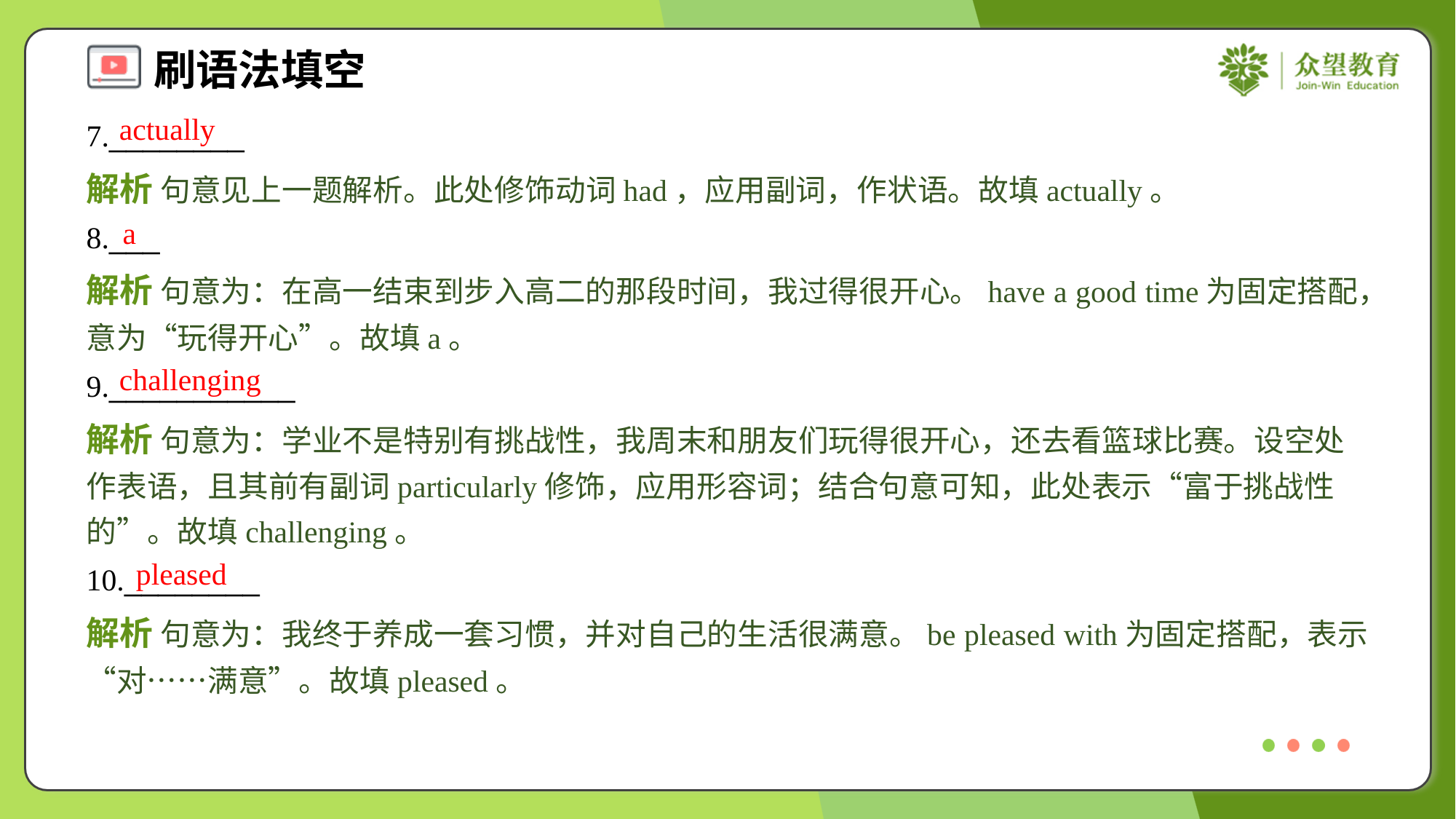

actually
7.________
解析 句意见上一题解析。此处修饰动词had，应用副词，作状语。故填actually。
a
8.___
解析 句意为：在高一结束到步入高二的那段时间，我过得很开心。have a good time为固定搭配，意为“玩得开心”。故填a。
challenging
9.___________
解析 句意为：学业不是特别有挑战性，我周末和朋友们玩得很开心，还去看篮球比赛。设空处作表语，且其前有副词particularly修饰，应用形容词；结合句意可知，此处表示“富于挑战性的”。故填challenging。
pleased
10.________
解析 句意为：我终于养成一套习惯，并对自己的生活很满意。be pleased with为固定搭配，表示“对……满意”。故填pleased。